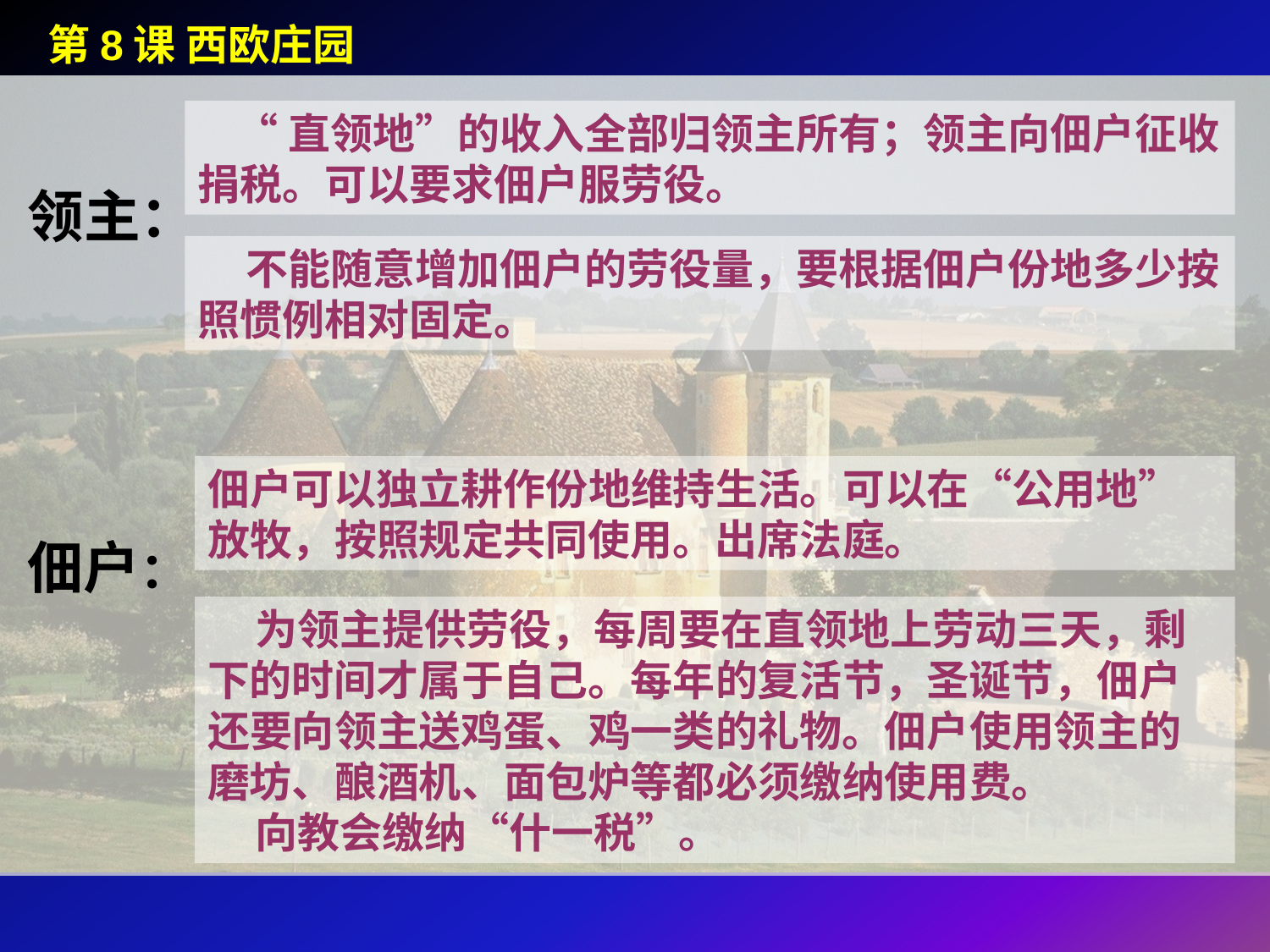

第8课 西欧庄园
    “直领地”的收入全部归领主所有；领主向佃户征收捐税。可以要求佃户服劳役。
领主：
    不能随意增加佃户的劳役量，要根据佃户份地多少按照惯例相对固定。
佃户可以独立耕作份地维持生活。可以在“公用地”放牧，按照规定共同使用。出席法庭。
佃户：
    为领主提供劳役，每周要在直领地上劳动三天，剩下的时间才属于自己。每年的复活节，圣诞节，佃户还要向领主送鸡蛋、鸡一类的礼物。佃户使用领主的磨坊、酿酒机、面包炉等都必须缴纳使用费。
    向教会缴纳“什一税”。